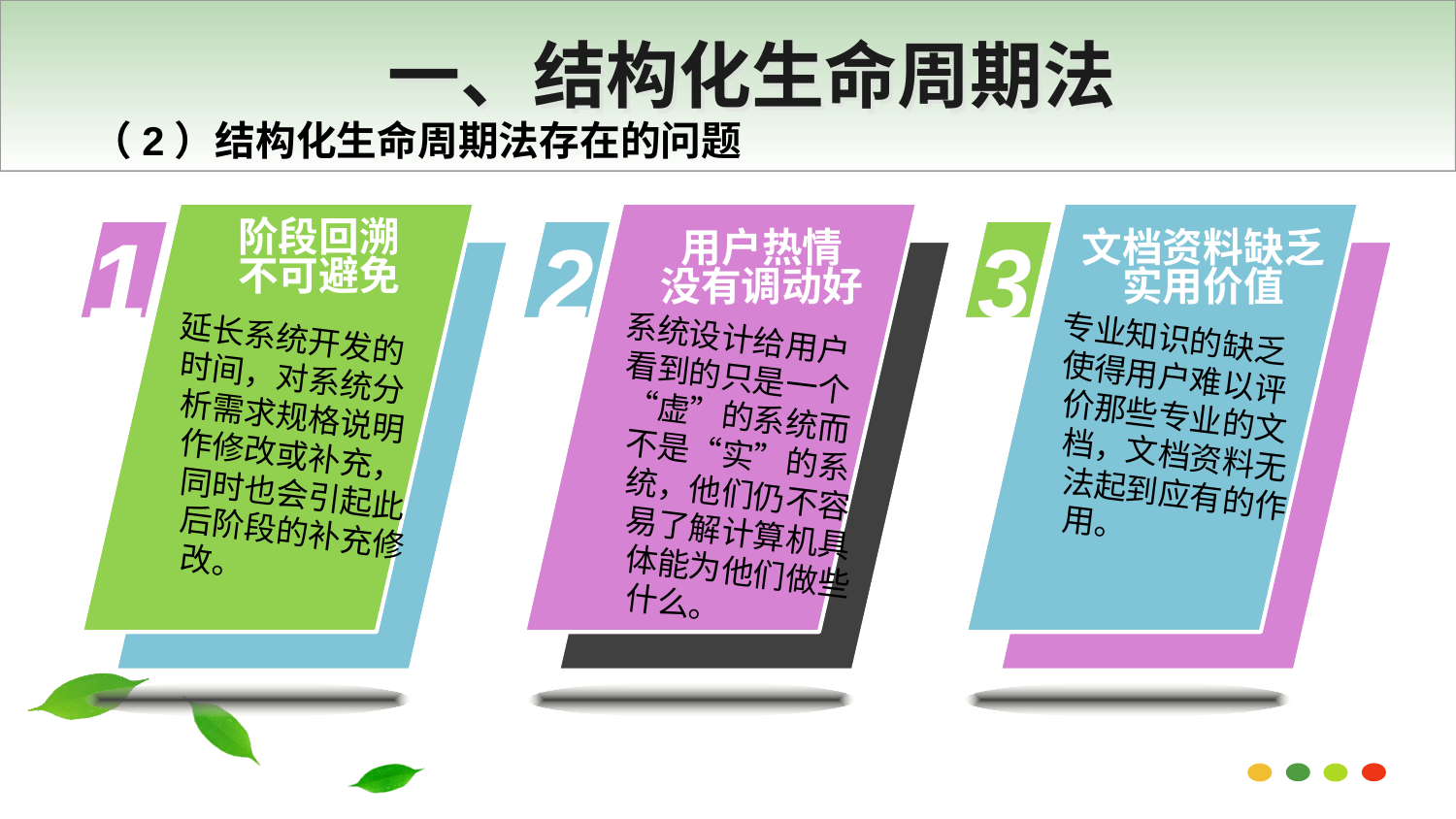

一、结构化生命周期法
（2）结构化生命周期法存在的问题

阶段回溯
不可避免
用户热情
没有调动好
文档资料缺乏实用价值
1
2
3
延长系统开发的时间，对系统分析需求规格说明作修改或补充，同时也会引起此后阶段的补充修改。
系统设计给用户看到的只是一个“虚”的系统而不是“实”的系统，他们仍不容易了解计算机具体能为他们做些什么。
专业知识的缺乏使得用户难以评价那些专业的文档，文档资料无法起到应有的作用。